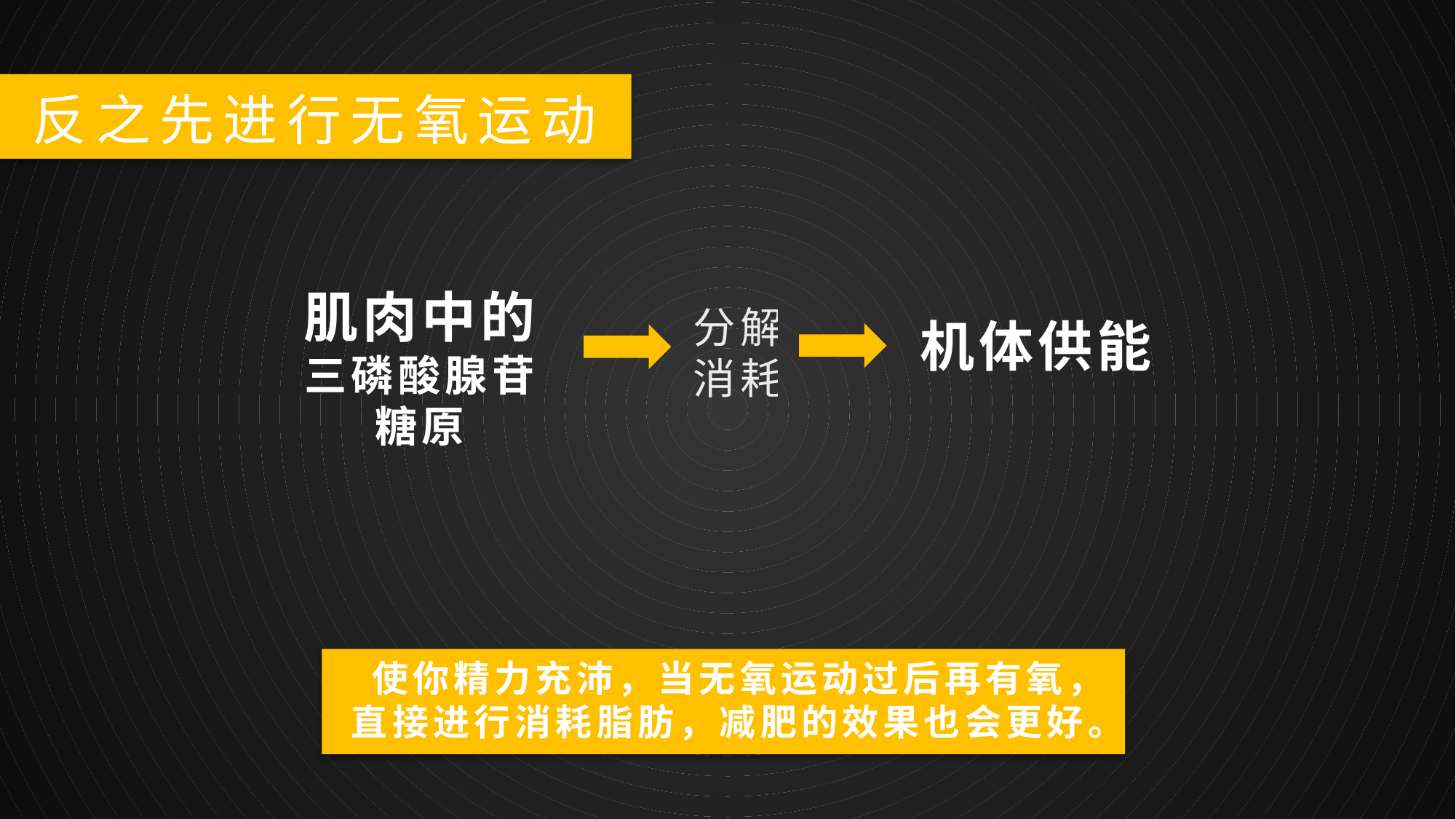

反之先进行无氧运动
肌肉中的
三磷酸腺苷
糖原
分解
消耗

机体供能

使你精力充沛，当无氧运动过后再有氧，
直接进行消耗脂肪，减肥的效果也会更好。